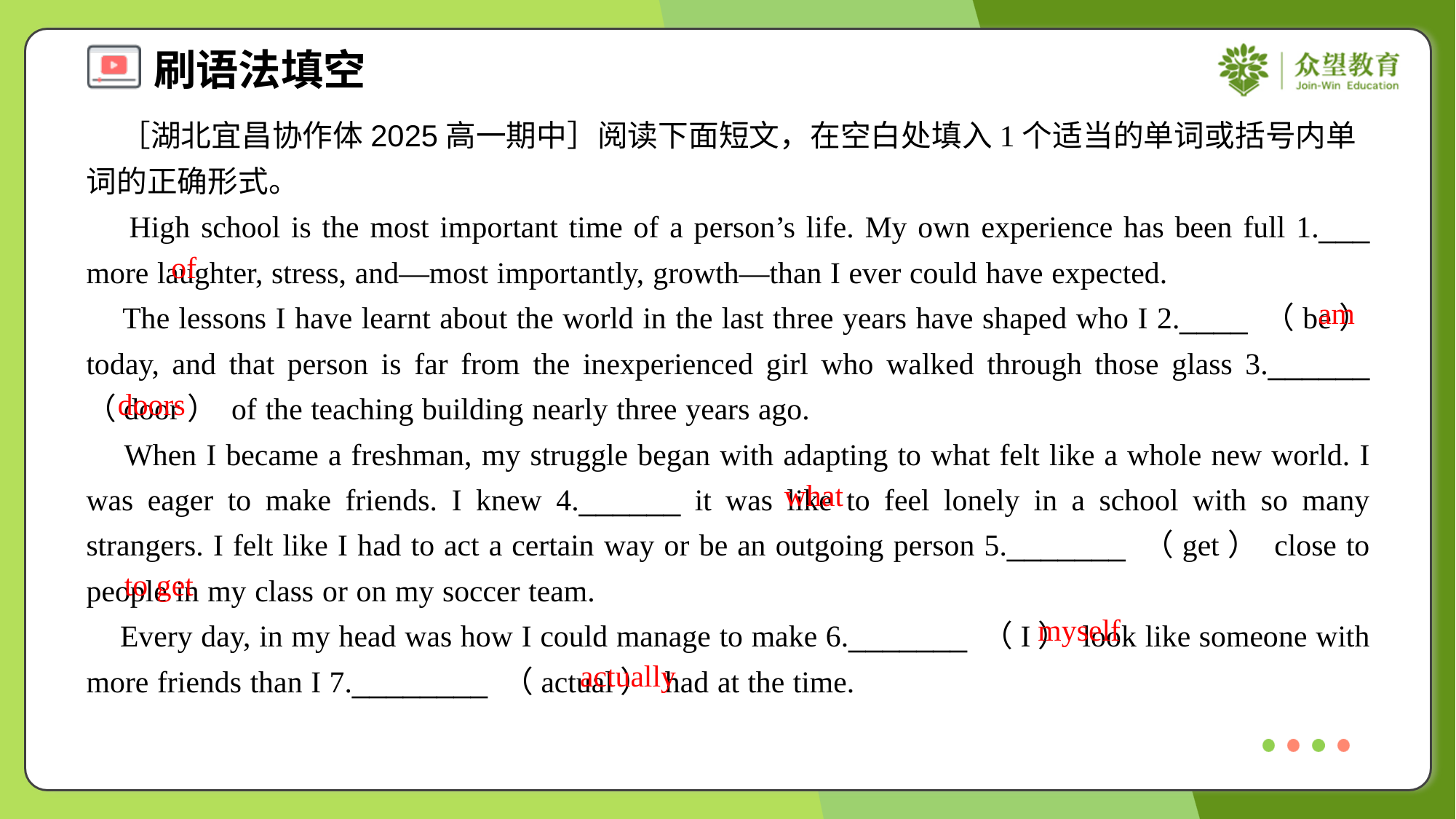

［湖北宜昌协作体2025高一期中］阅读下面短文，在空白处填入1个适当的单词或括号内单词的正确形式。
    High school is the most important time of a person’s life. My own experience has been full 1.___ more laughter, stress, and—most importantly, growth—than I ever could have expected.
    The lessons I have learnt about the world in the last three years have shaped who I 2.____ （be） today, and that person is far from the inexperienced girl who walked through those glass 3.______ （door） of the teaching building nearly three years ago.
    When I became a freshman, my struggle began with adapting to what felt like a whole new world. I was eager to make friends. I knew 4.______ it was like to feel lonely in a school with so many strangers. I felt like I had to act a certain way or be an outgoing person 5._______ （get） close to people in my class or on my soccer team.
    Every day, in my head was how I could manage to make 6._______ （I） look like someone with more friends than I 7.________ （actual） had at the time.

of
am
doors
what
to get
myself
actually